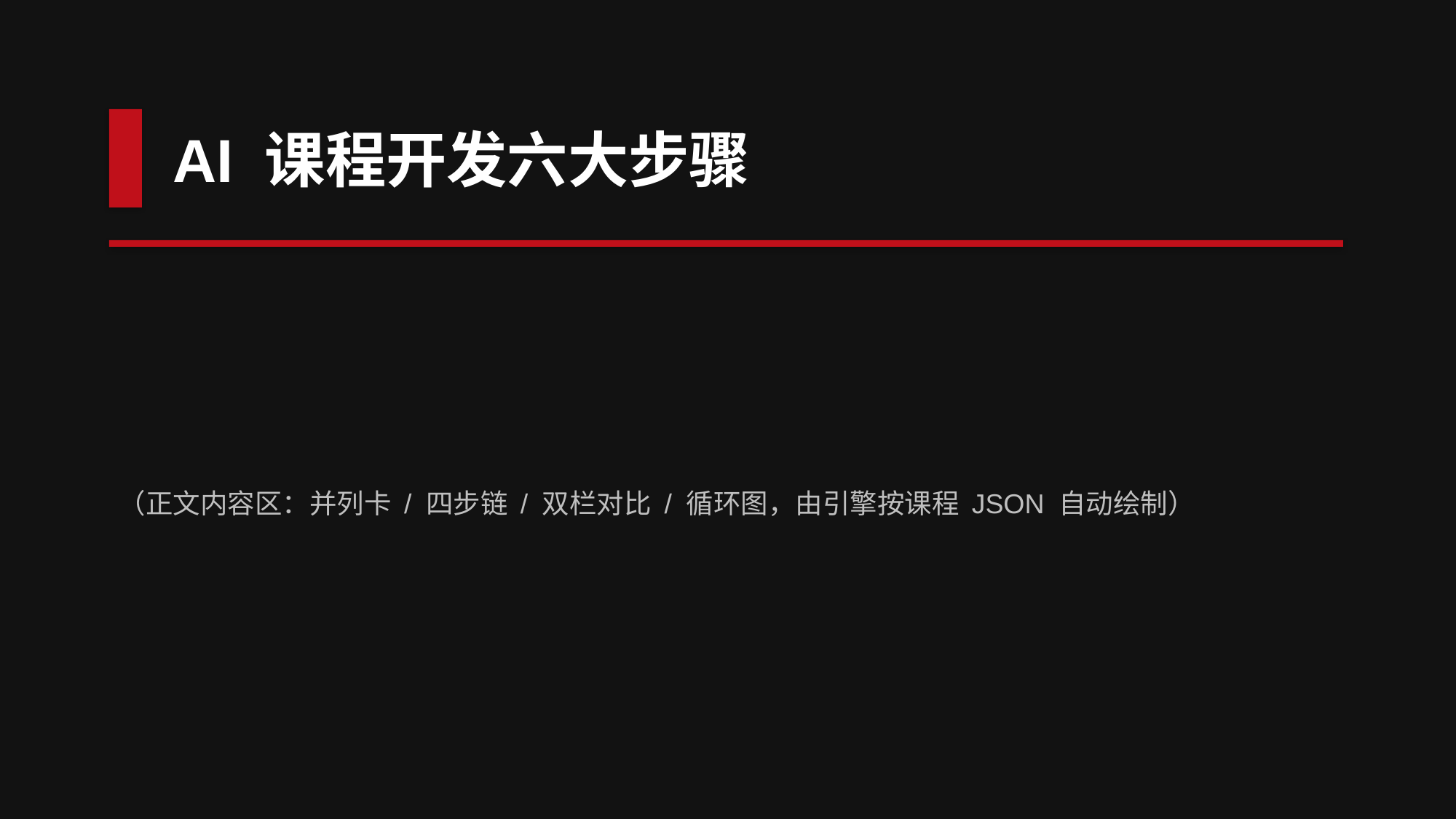

AI 课程开发六大步骤

（正文内容区：并列卡 / 四步链 / 双栏对比 / 循环图，由引擎按课程 JSON 自动绘制）